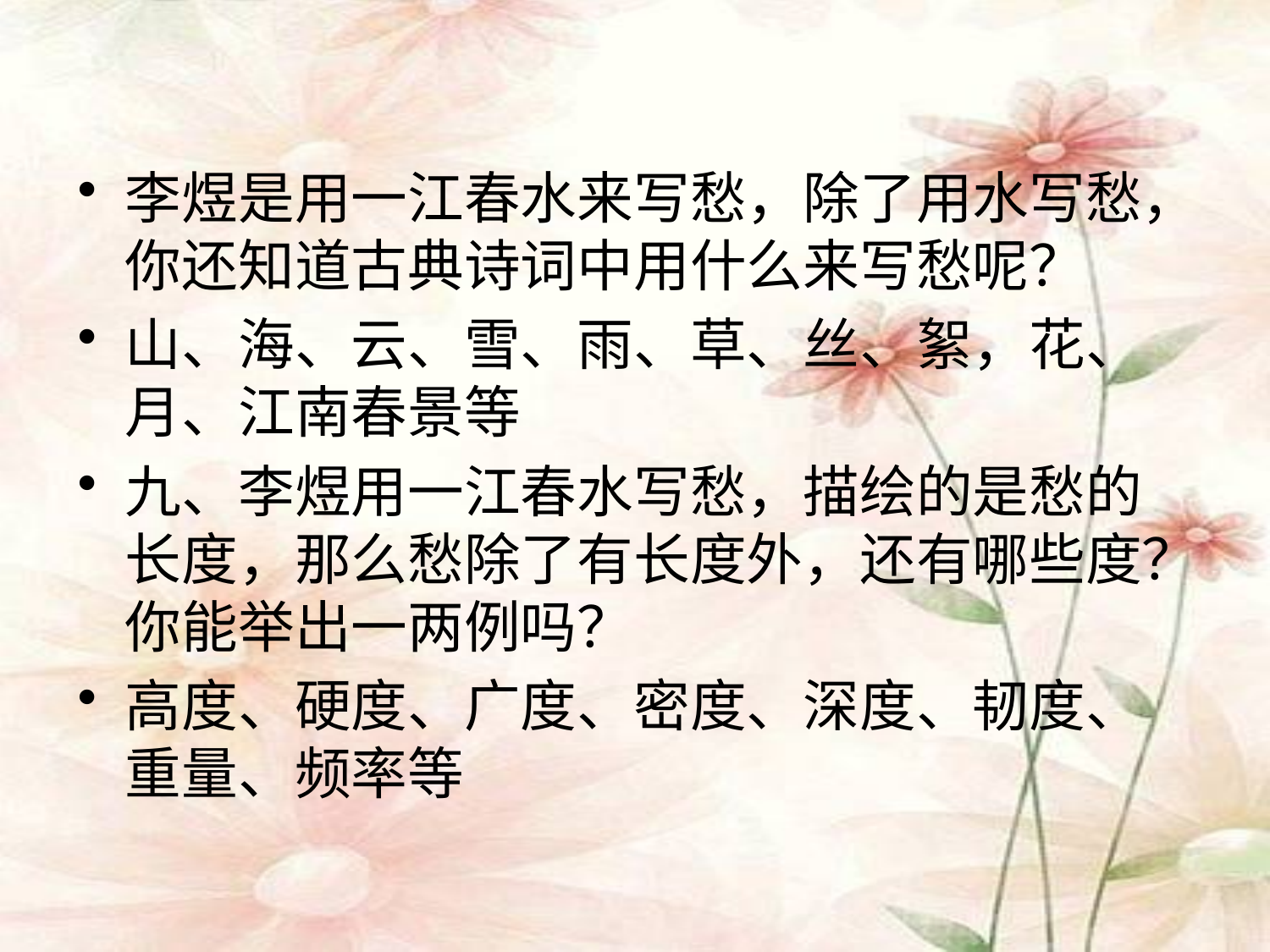

李煜是用一江春水来写愁，除了用水写愁，你还知道古典诗词中用什么来写愁呢？
山、海、云、雪、雨、草、丝、絮，花、月、江南春景等
九、李煜用一江春水写愁，描绘的是愁的长度，那么愁除了有长度外，还有哪些度？你能举出一两例吗？
高度、硬度、广度、密度、深度、韧度、重量、频率等